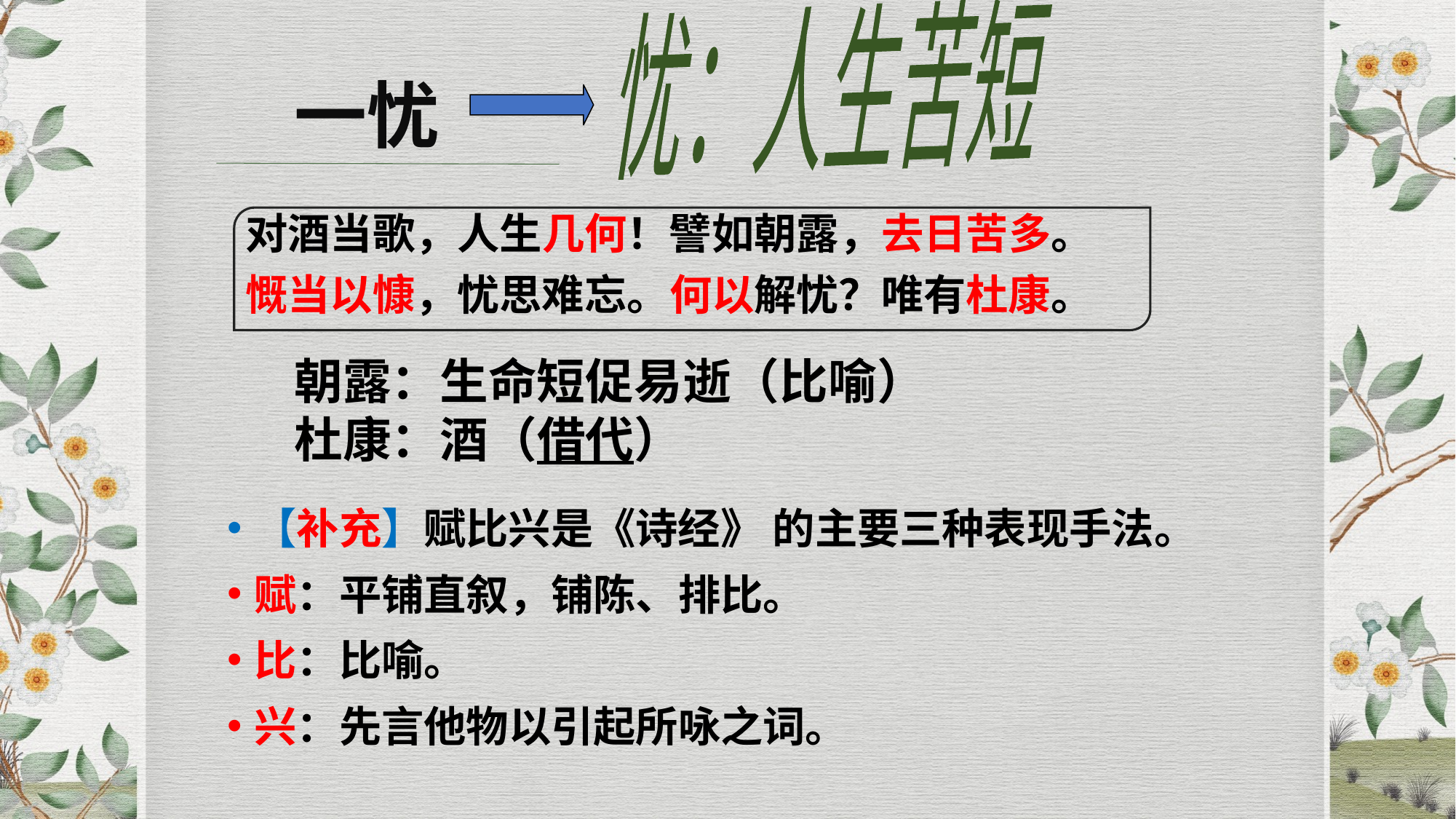

忧：人生苦短

一忧
   对酒当歌，人生几何！譬如朝露，去日苦多。
   慨当以慷，忧思难忘。何以解忧？唯有杜康。

朝露：生命短促易逝（比喻）
杜康：酒（借代）
【补充】赋比兴是《诗经》 的主要三种表现手法。
赋：平铺直叙，铺陈、排比。
比：比喻。
兴：先言他物以引起所咏之词。